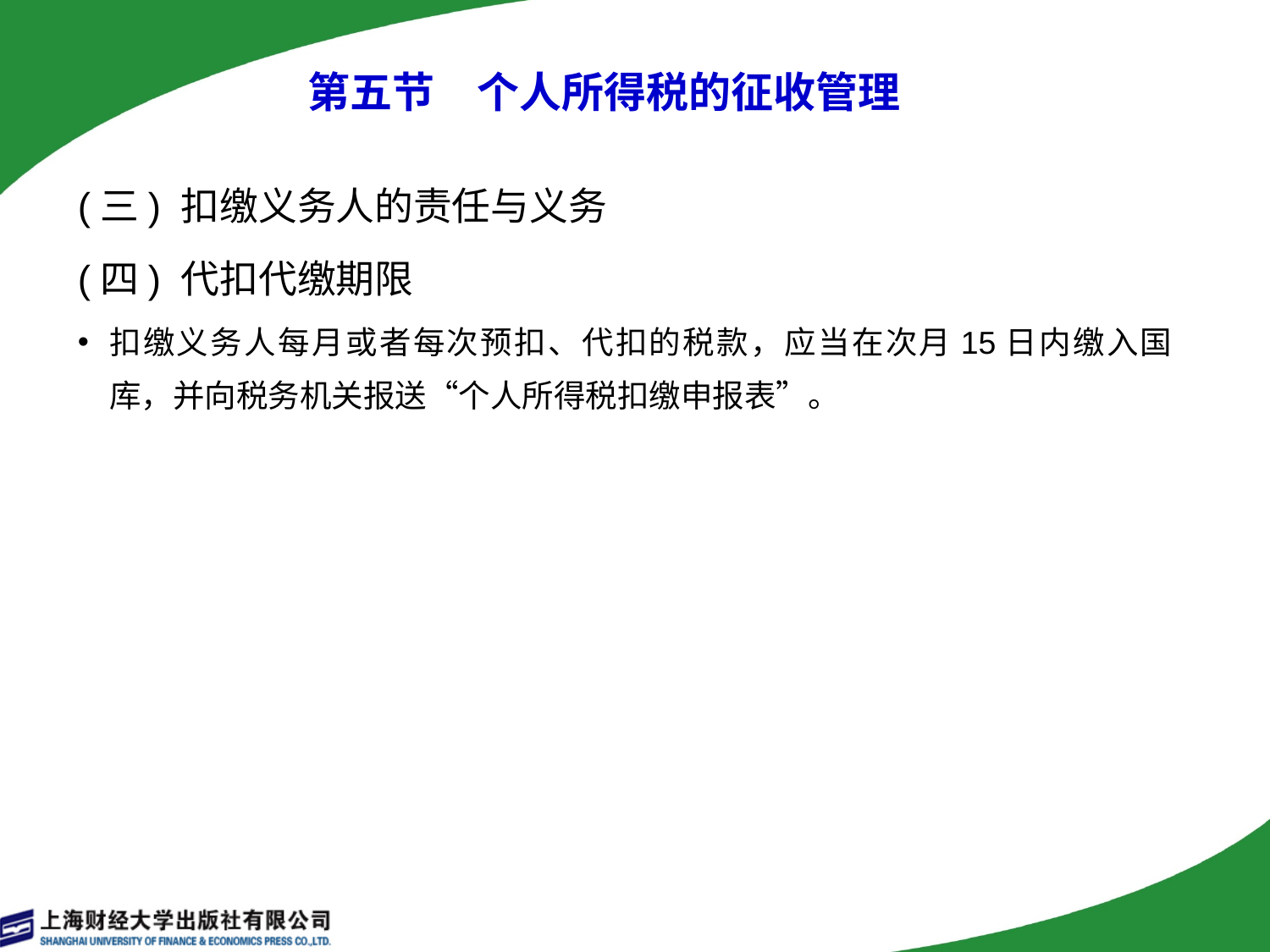

第五节　个人所得税的征收管理
(三) 扣缴义务人的责任与义务
(四) 代扣代缴期限
扣缴义务人每月或者每次预扣、代扣的税款，应当在次月15日内缴入国库，并向税务机关报送“个人所得税扣缴申报表”。